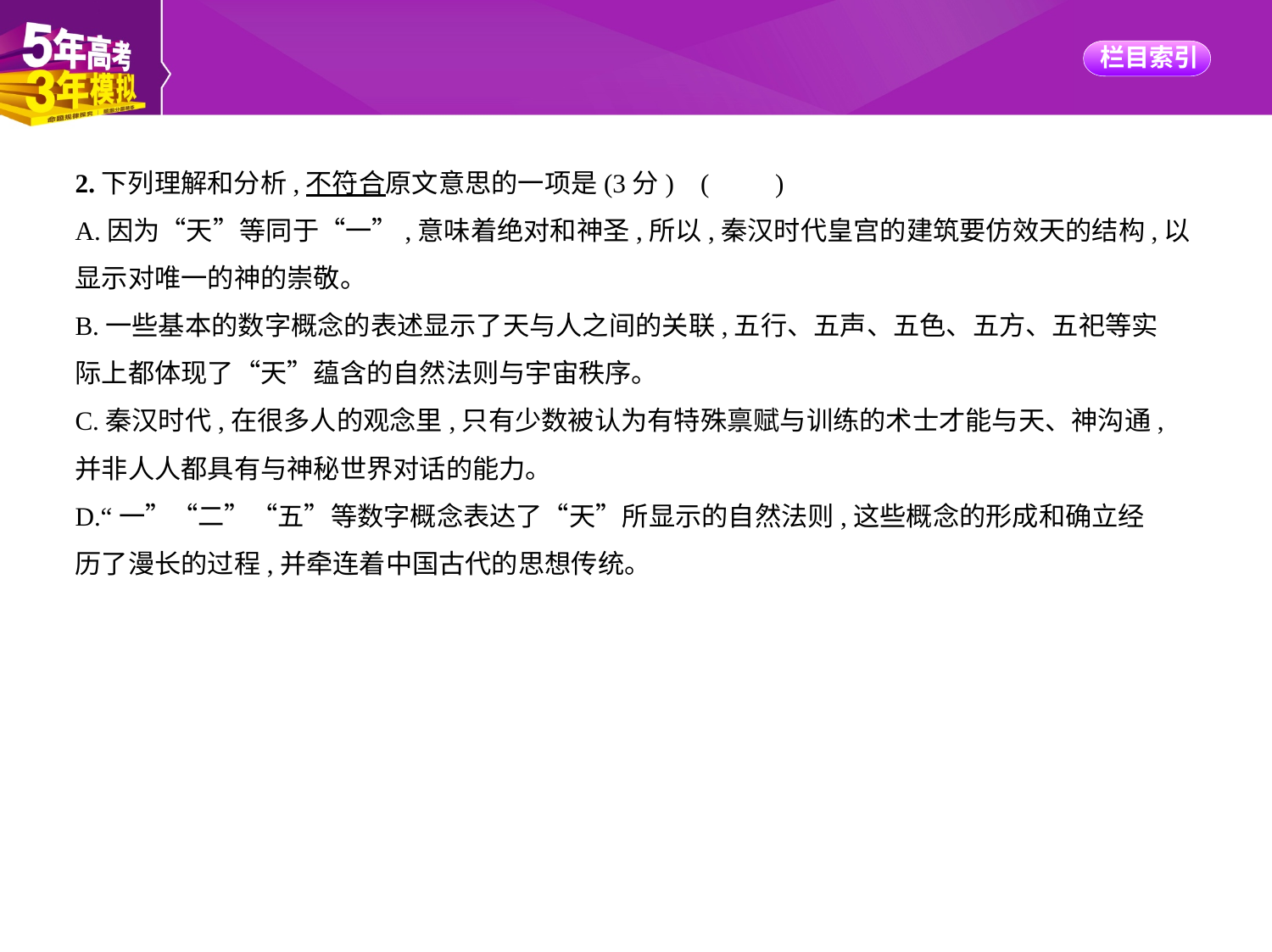

2.下列理解和分析,不符合原文意思的一项是(3分) (　　)
A.因为“天”等同于“一”,意味着绝对和神圣,所以,秦汉时代皇宫的建筑要仿效天的结构,以
显示对唯一的神的崇敬。
B.一些基本的数字概念的表述显示了天与人之间的关联,五行、五声、五色、五方、五祀等实
际上都体现了“天”蕴含的自然法则与宇宙秩序。
C.秦汉时代,在很多人的观念里,只有少数被认为有特殊禀赋与训练的术士才能与天、神沟通,
并非人人都具有与神秘世界对话的能力。
D.“一”“二”“五”等数字概念表达了“天”所显示的自然法则,这些概念的形成和确立经
历了漫长的过程,并牵连着中国古代的思想传统。